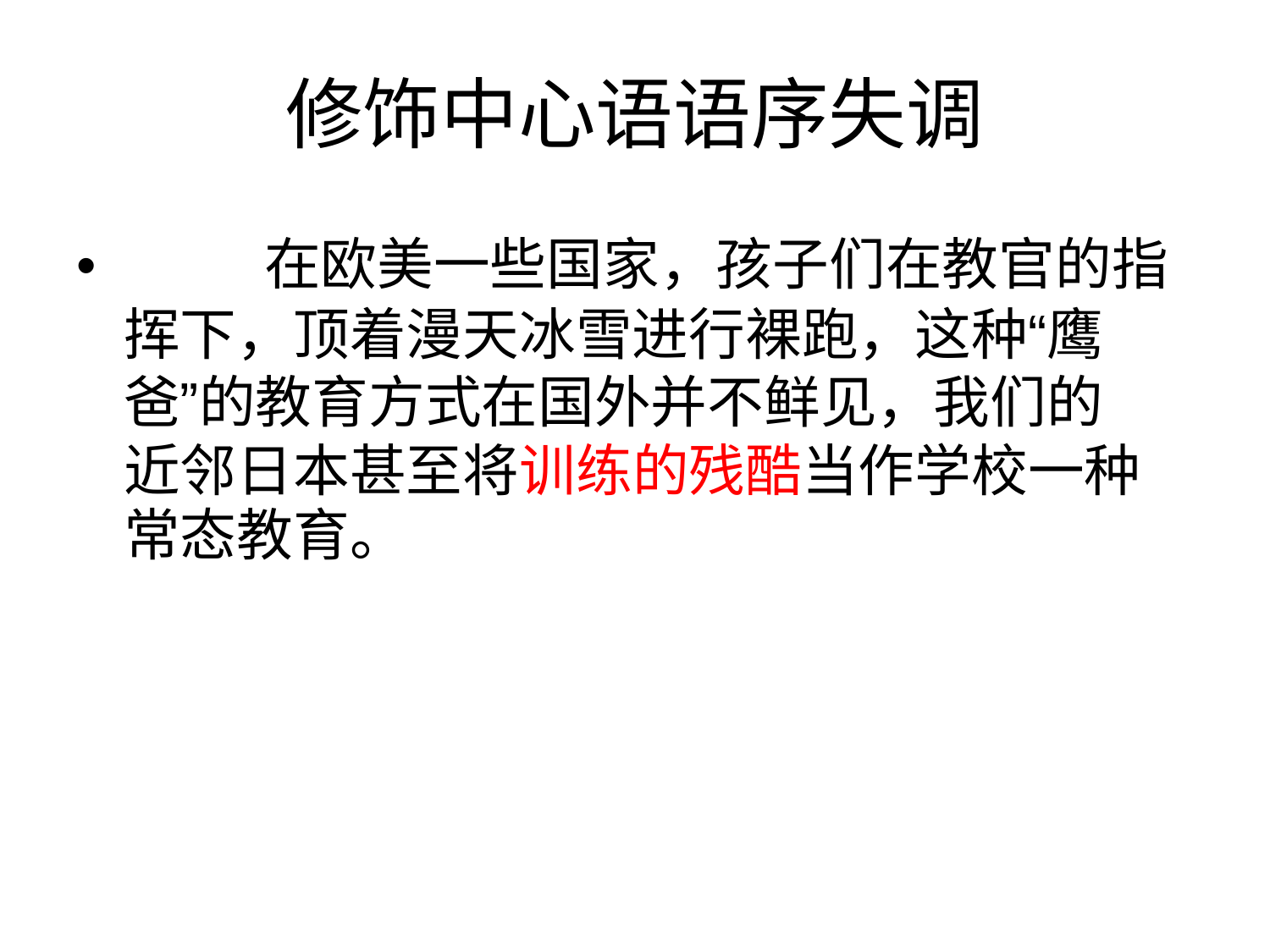

修饰中心语语序失调
• 在欧美一些国家，孩子们在教官的指
挥下，顶着漫天冰雪进行裸跑，这种“鹰
爸”的教育方式在国外并不鲜见，我们的
近邻日本甚至将训练的残酷当作学校一种
常态教育。